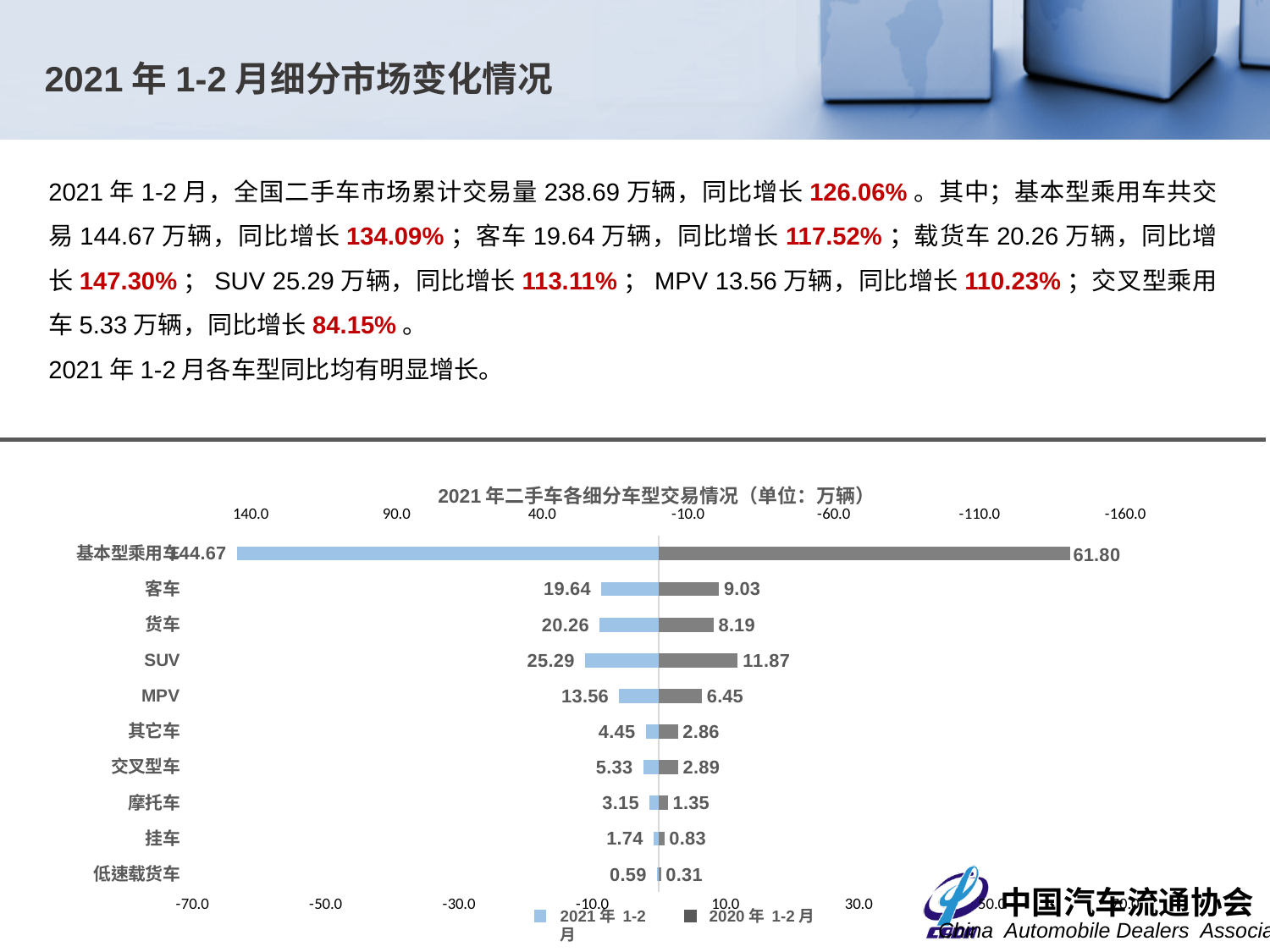

2021年1-2月细分市场变化情况
2021年1-2月，全国二手车市场累计交易量238.69万辆，同比增长126.06%。其中；基本型乘用车共交易144.67万辆，同比增长134.09%；客车19.64万辆，同比增长117.52%；载货车20.26万辆，同比增长147.30%；SUV 25.29万辆，同比增长113.11%；MPV 13.56万辆，同比增长110.23%；交叉型乘用车5.33万辆，同比增长84.15%。
2021年1-2月各车型同比均有明显增长。

### Chart

| Category | 2020年 | 2021年 |
|---|---|---|
| 低速载货车 | 0.309 | 0.5915 |
| 挂车 | 0.8291 | 1.7355 |
| 摩托车 | 1.3474 | 3.1531 |
| 交叉型车 | 2.8949 | 5.331 |
| 其它车 | 2.8624 | 4.4461 |
| MPV | 6.4481 | 13.5561 |
| SUV | 11.8689 | 25.2941 |
| 货车 | 8.1943 | 20.2648 |
| 客车 | 9.0307 | 19.6435 |
| 基本型乘用车 | 61.8027 | 144.6732 |
2021年二手车各细分车型交易情况（单位：万辆）
2021年 1-2月

2020年 1-2月